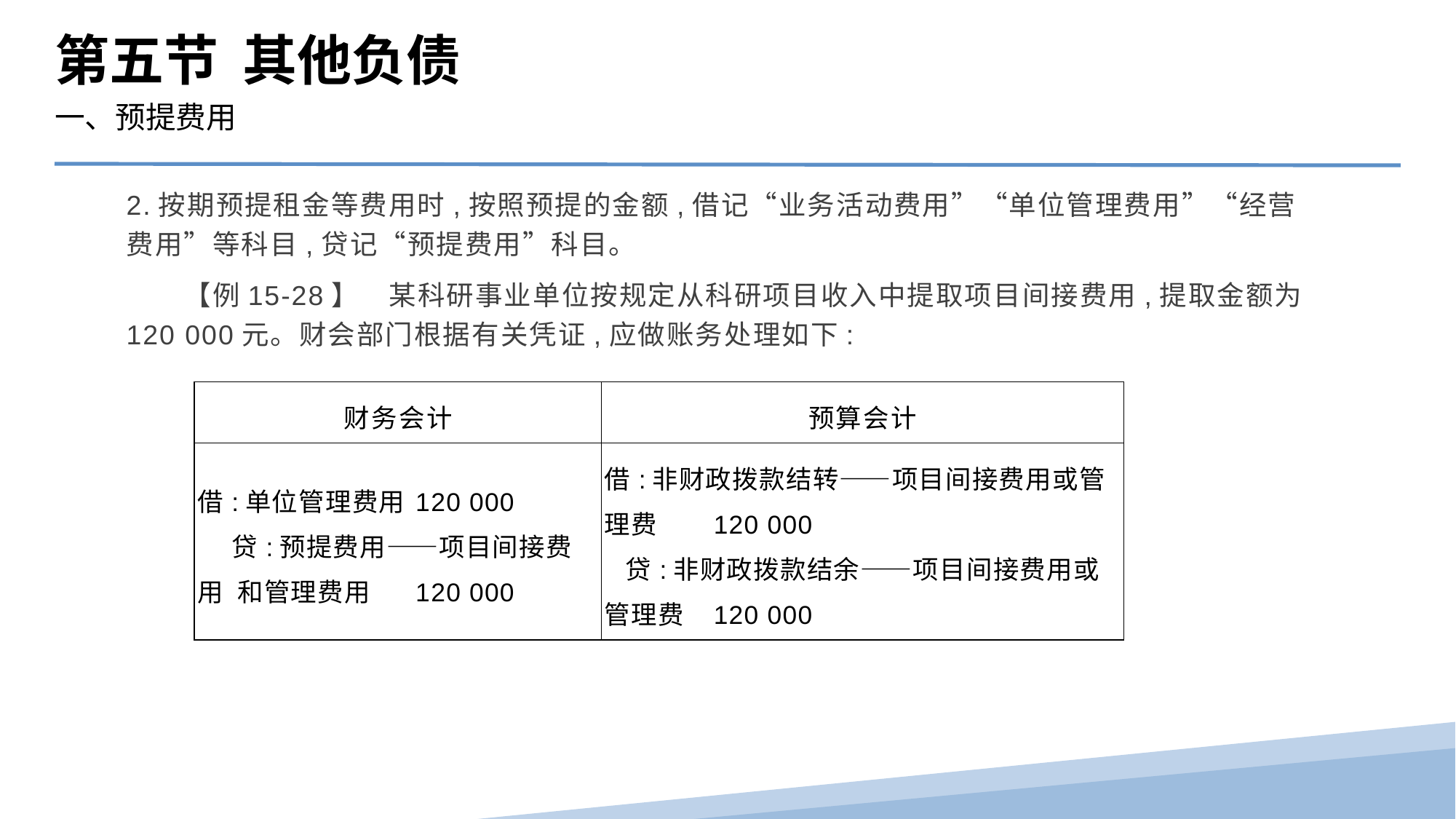

第五节  其他负债
一、预提费用
2.按期预提租金等费用时,按照预提的金额,借记“业务活动费用”“单位管理费用”“经营费用”等科目,贷记“预提费用”科目。
　　【例15-28】　某科研事业单位按规定从科研项目收入中提取项目间接费用,提取金额为120 000元。财会部门根据有关凭证,应做账务处理如下:

| 财务会计 | 预算会计 |
| --- | --- |
| 借:单位管理费用 120 000 贷:预提费用——项目间接费用 和管理费用 120 000 | 借:非财政拨款结转——项目间接费用或管理费 120 000 贷:非财政拨款结余——项目间接费用或管理费 120 000 |